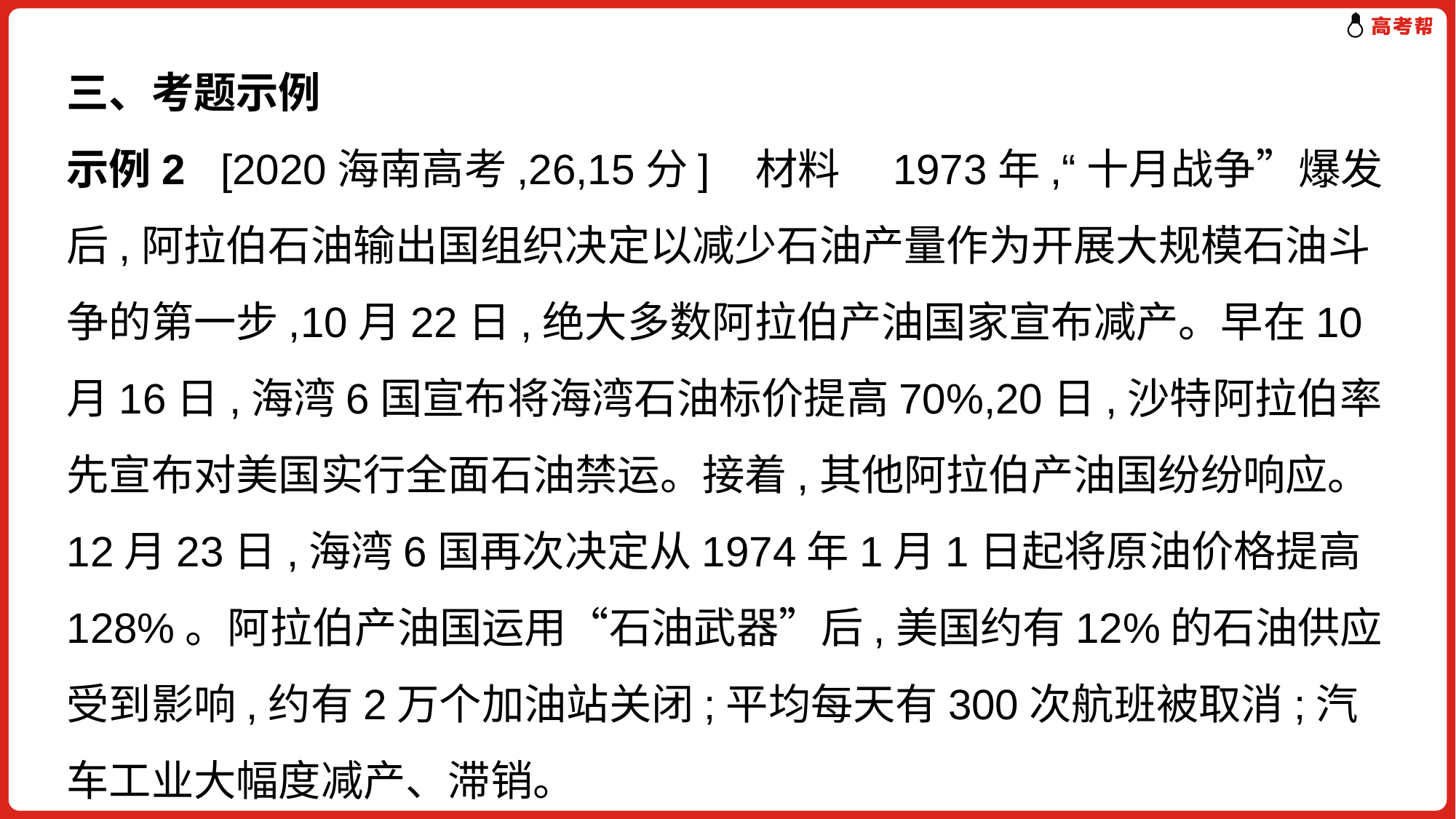

三、考题示例
示例2   [2020海南高考,26,15分]   材料　1973年,“十月战争”爆发后,阿拉伯石油输出国组织决定以减少石油产量作为开展大规模石油斗争的第一步,10月22日,绝大多数阿拉伯产油国家宣布减产。早在10月16日,海湾6国宣布将海湾石油标价提高70%,20日,沙特阿拉伯率先宣布对美国实行全面石油禁运。接着,其他阿拉伯产油国纷纷响应。12月23日,海湾6国再次决定从1974年1月1日起将原油价格提高128%。阿拉伯产油国运用“石油武器”后,美国约有12%的石油供应受到影响,约有2万个加油站关闭;平均每天有300次航班被取消;汽车工业大幅度减产、滞销。